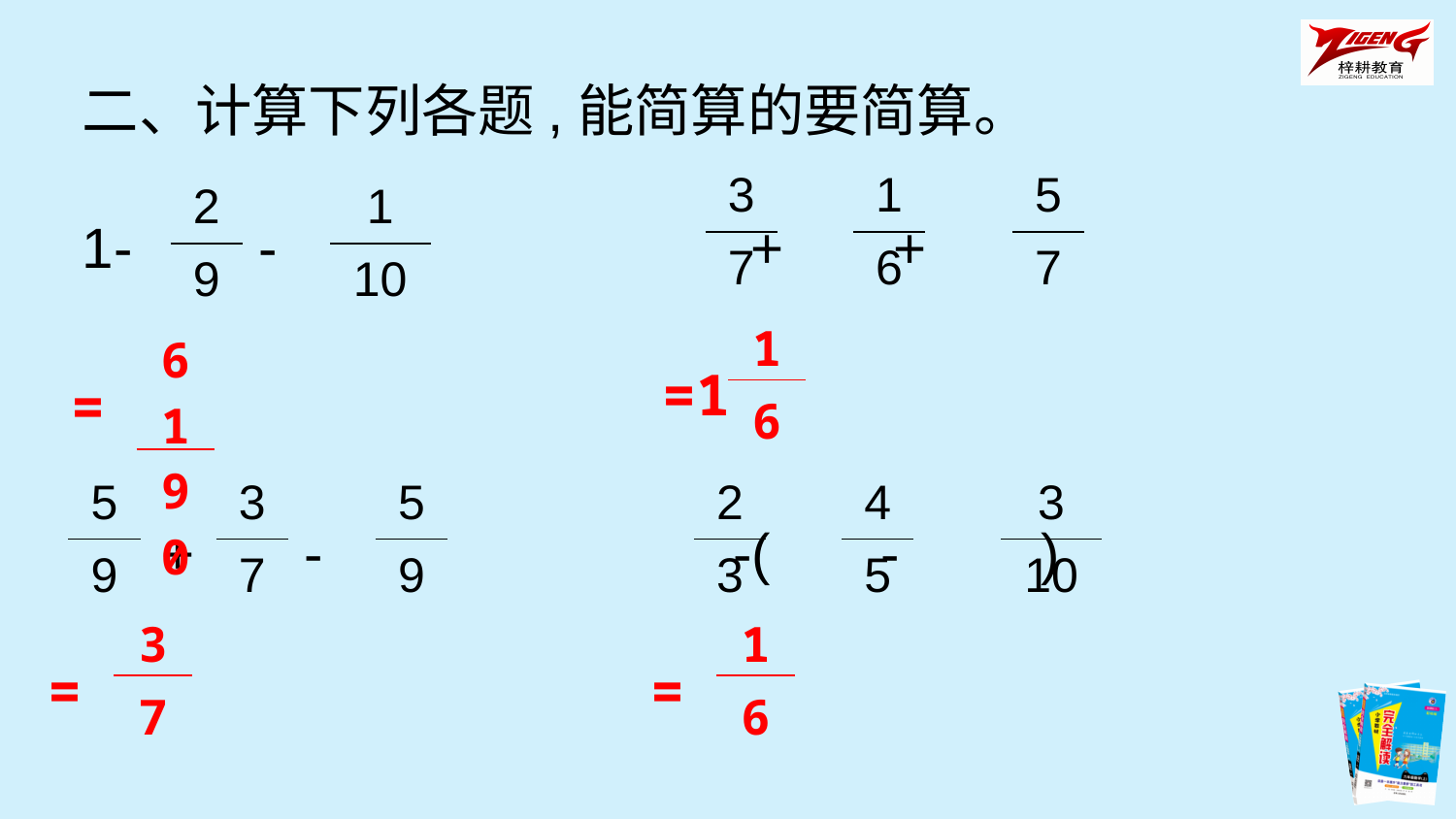

二、计算下列各题,能简算的要简算。
| 3 |
| --- |
| 7 |
| 1 |
| --- |
| 6 |
| 5 |
| --- |
| 7 |
1-        -                              +       +

     +       -                          -(       -         )
| 2 |
| --- |
| 9 |
| 1 |
| --- |
| 10 |
| 1 |
| --- |
| 6 |
| 61 |
| --- |
| 90 |
=1
=
| 5 |
| --- |
| 9 |
| 3 |
| --- |
| 7 |
| 5 |
| --- |
| 9 |
| 2 |
| --- |
| 3 |
| 4 |
| --- |
| 5 |
| 3 |
| --- |
| 10 |
| 3 |
| --- |
| 7 |
| 1 |
| --- |
| 6 |
=
=